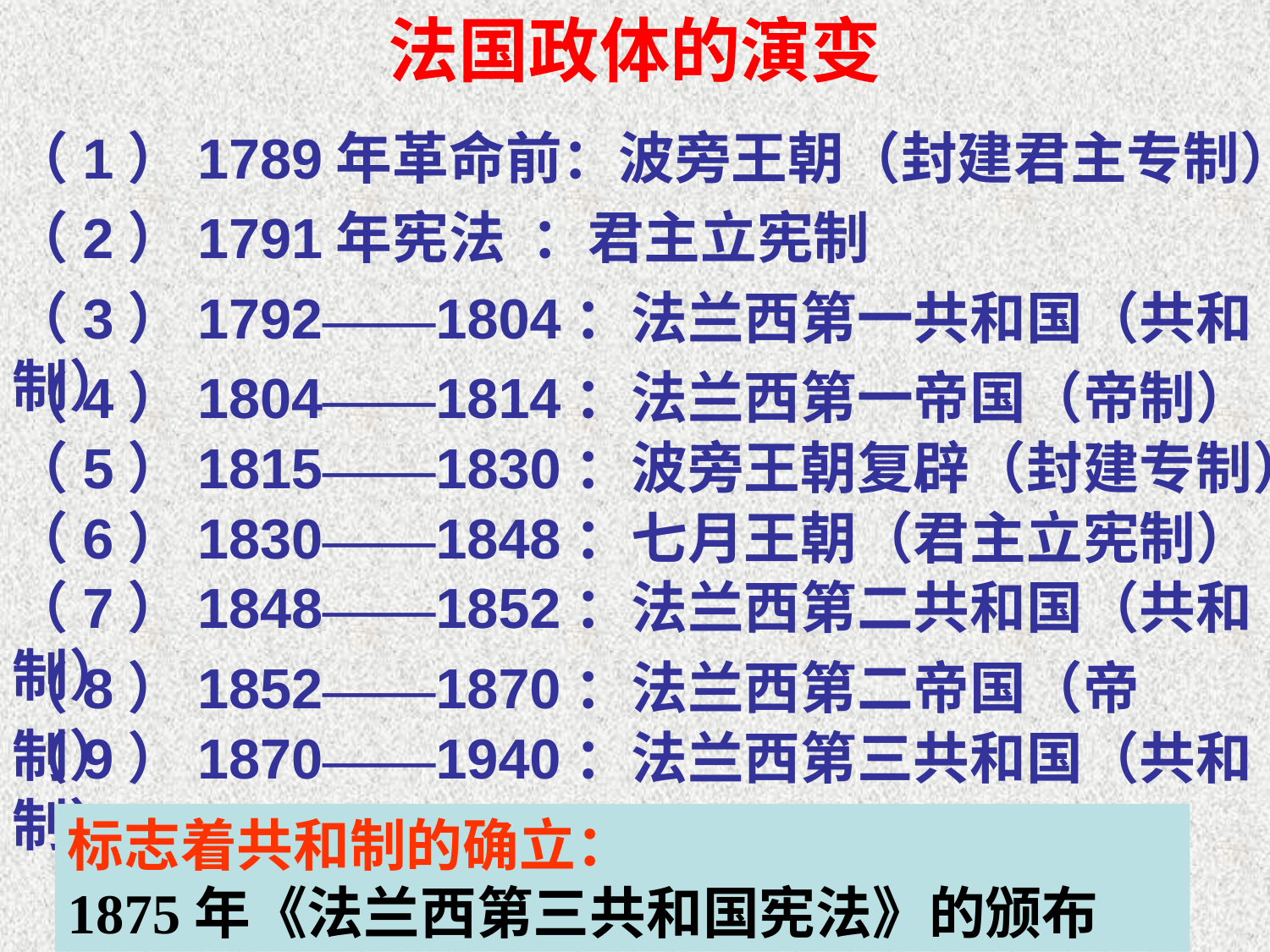

法国政体的演变
（1）1789年革命前：波旁王朝（封建君主专制）
（2）1791年宪法  ：君主立宪制
（3）1792——1804：法兰西第一共和国（共和制）
（4）1804——1814：法兰西第一帝国（帝制）
（5）1815——1830：波旁王朝复辟（封建专制）
（6）1830——1848：七月王朝（君主立宪制）
（7）1848——1852：法兰西第二共和国（共和制）
（8）1852——1870：法兰西第二帝国（帝制）
（9）1870——1940：法兰西第三共和国（共和制）
标志着共和制的确立：                                     1875年《法兰西第三共和国宪法》的颁布